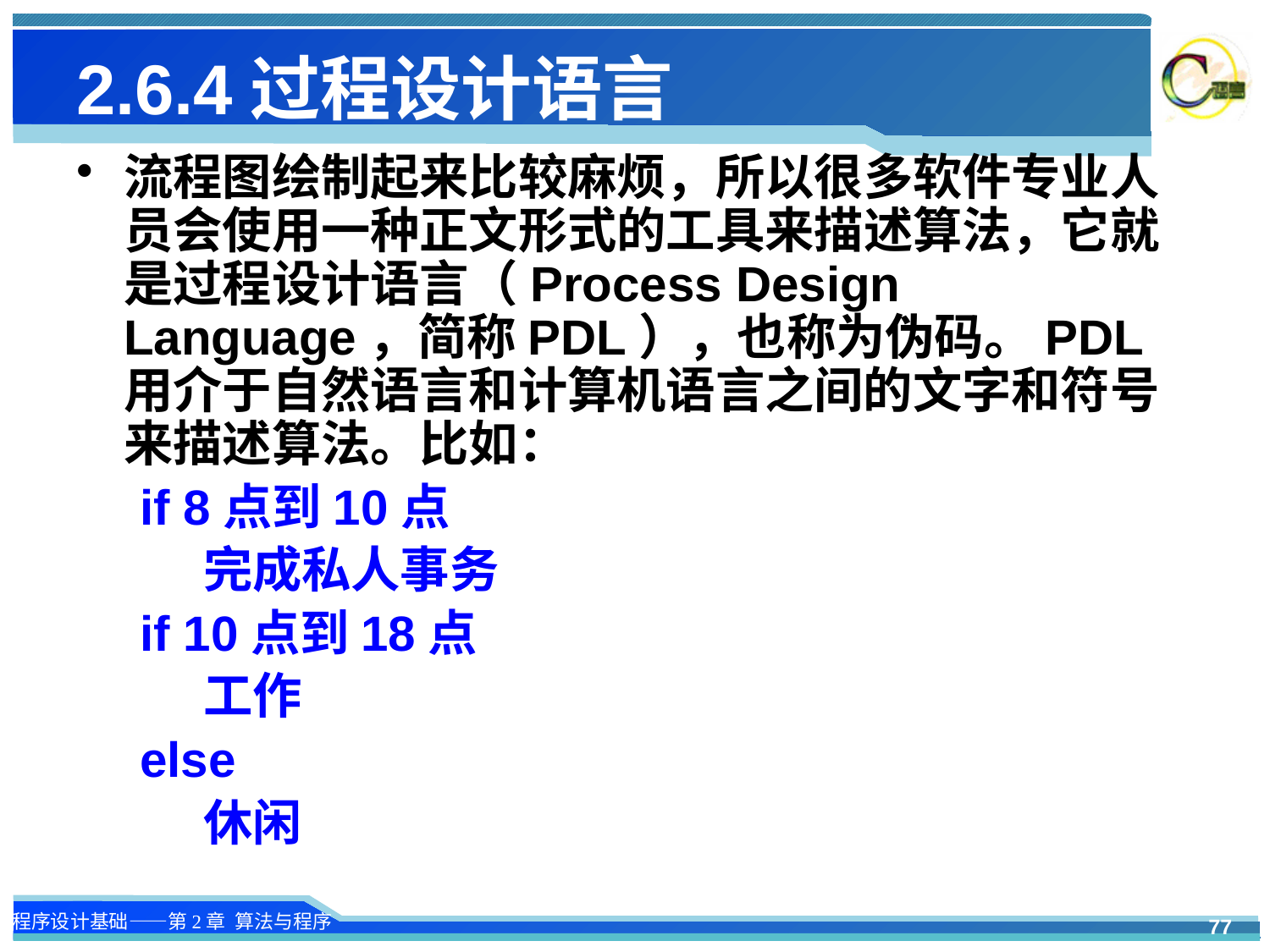

# 2.6.4过程设计语言
流程图绘制起来比较麻烦，所以很多软件专业人员会使用一种正文形式的工具来描述算法，它就是过程设计语言（Process Design Language，简称PDL），也称为伪码。PDL用介于自然语言和计算机语言之间的文字和符号来描述算法。比如：
if 8点到10点
完成私人事务
if 10点到18点
工作
else
休闲
77